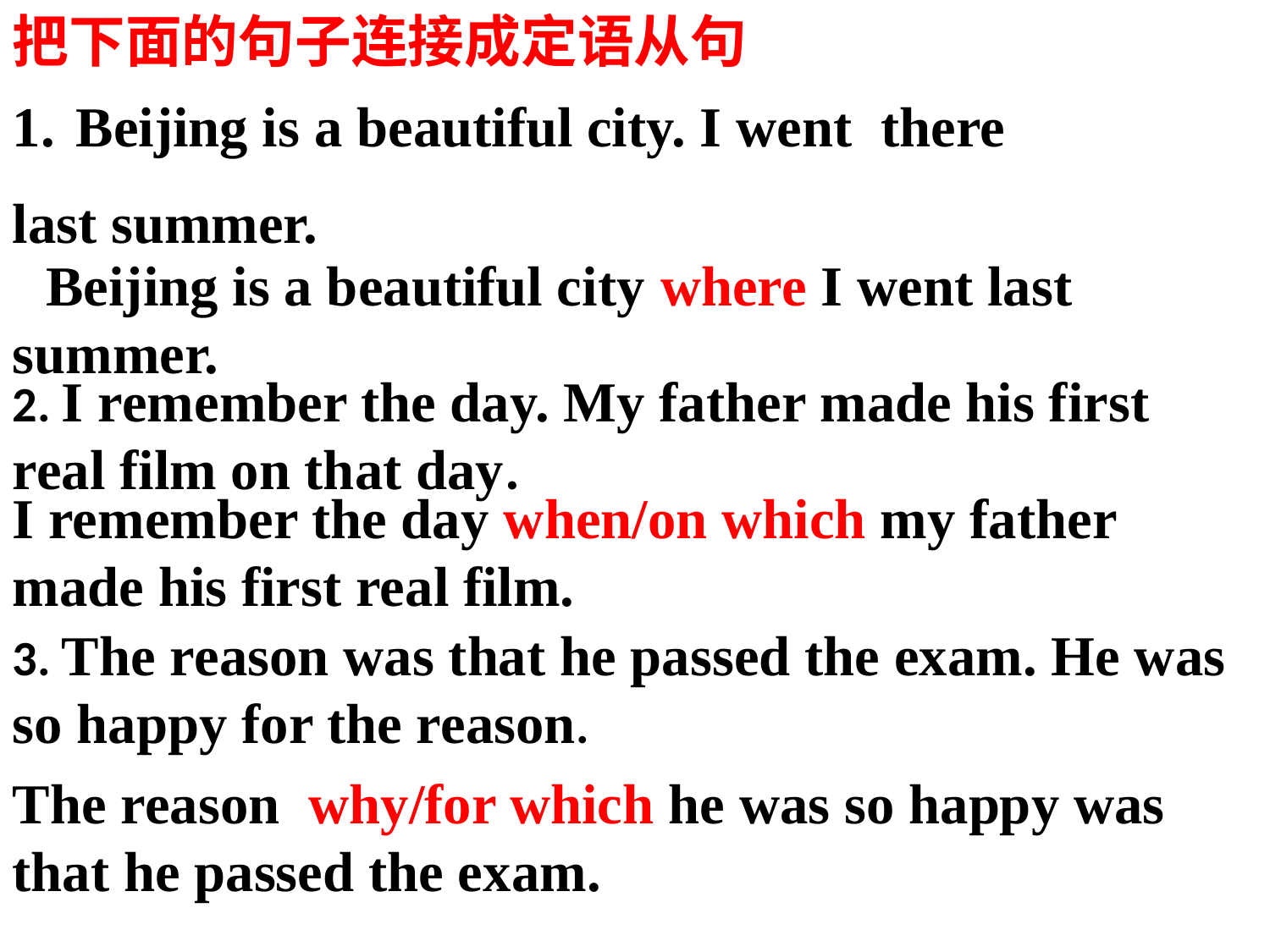

把下面的句子连接成定语从句

Beijing is a beautiful city. I went  there
last summer.
   Beijing is a beautiful city where I went last summer.
2. I remember the day. My father made his first real film on that day.
I remember the day when/on which my father made his first real film.

3. The reason was that he passed the exam. He was so happy for the reason.
The reason  why/for which he was so happy was that he passed the exam.